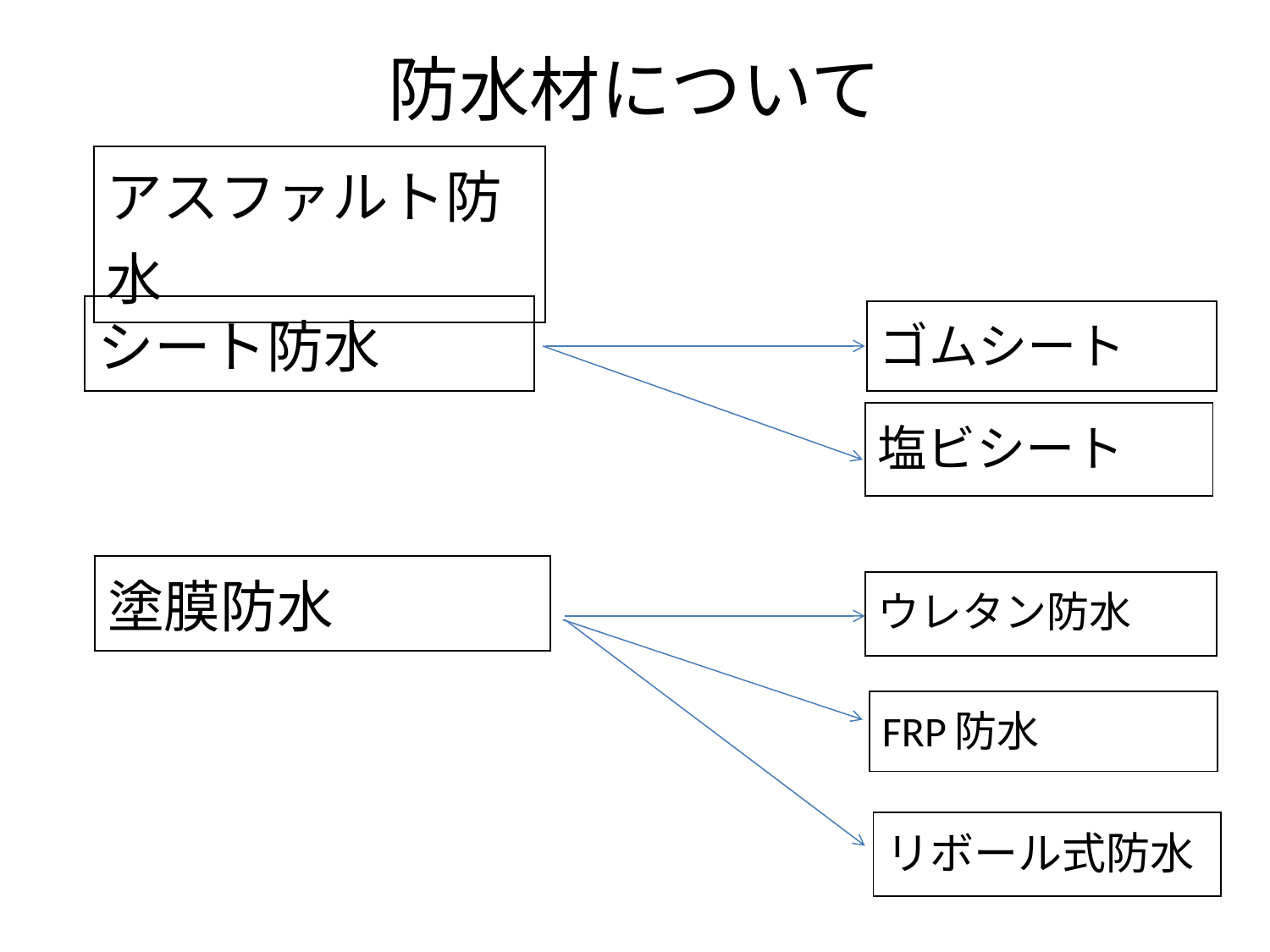

# 防水材について
| アスファルト防水 |
| --- |
| シート防水 |
| --- |
| ゴムシート |
| --- |
| 塩ビシート |
| --- |
| 塗膜防水 |
| --- |
| ウレタン防水 |
| --- |
| FRP防水 |
| --- |
| リボール式防水 |
| --- |